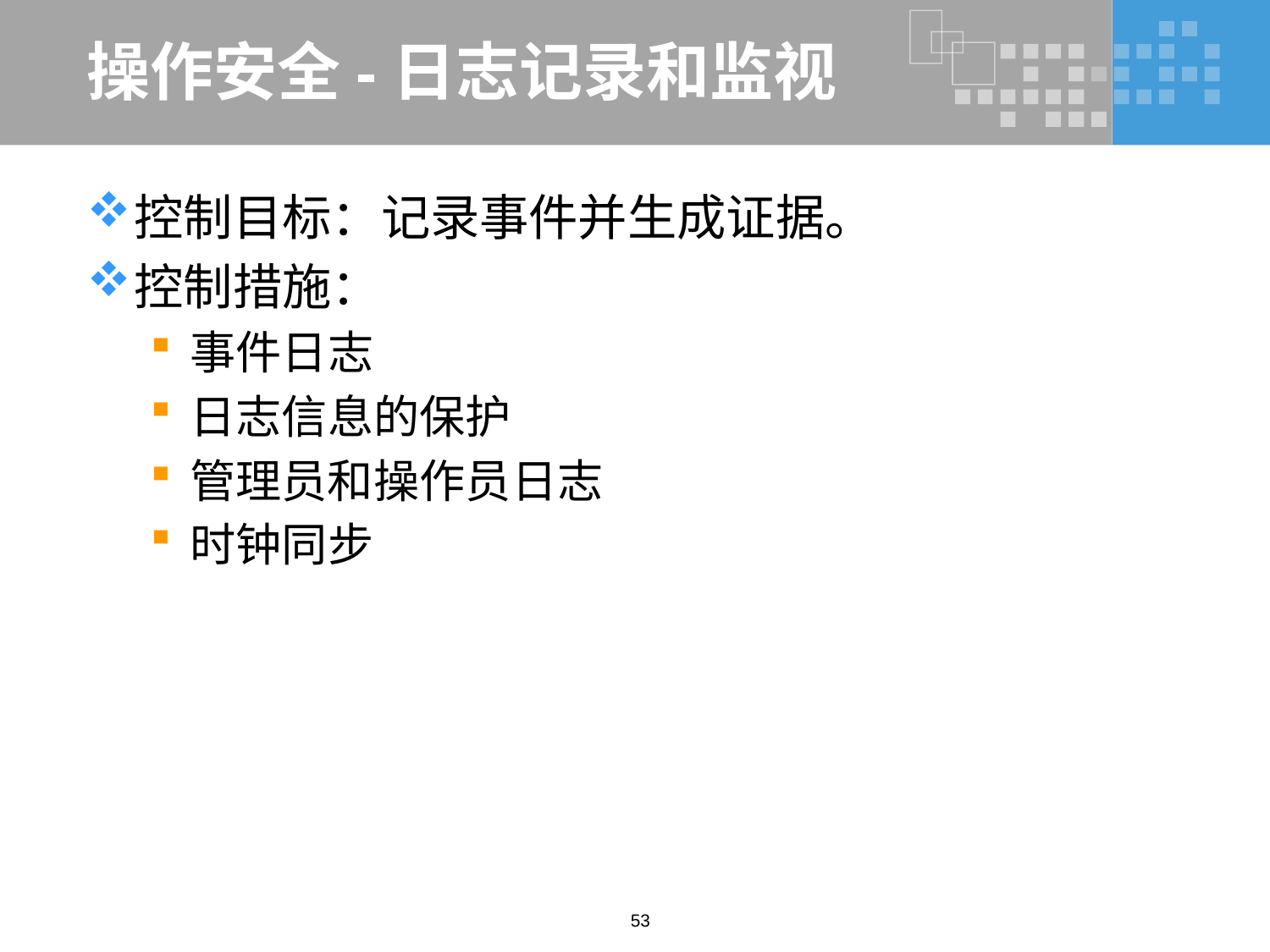

# 操作安全-日志记录和监视
控制目标：记录事件并生成证据。
控制措施：
事件日志
日志信息的保护
管理员和操作员日志
时钟同步

53